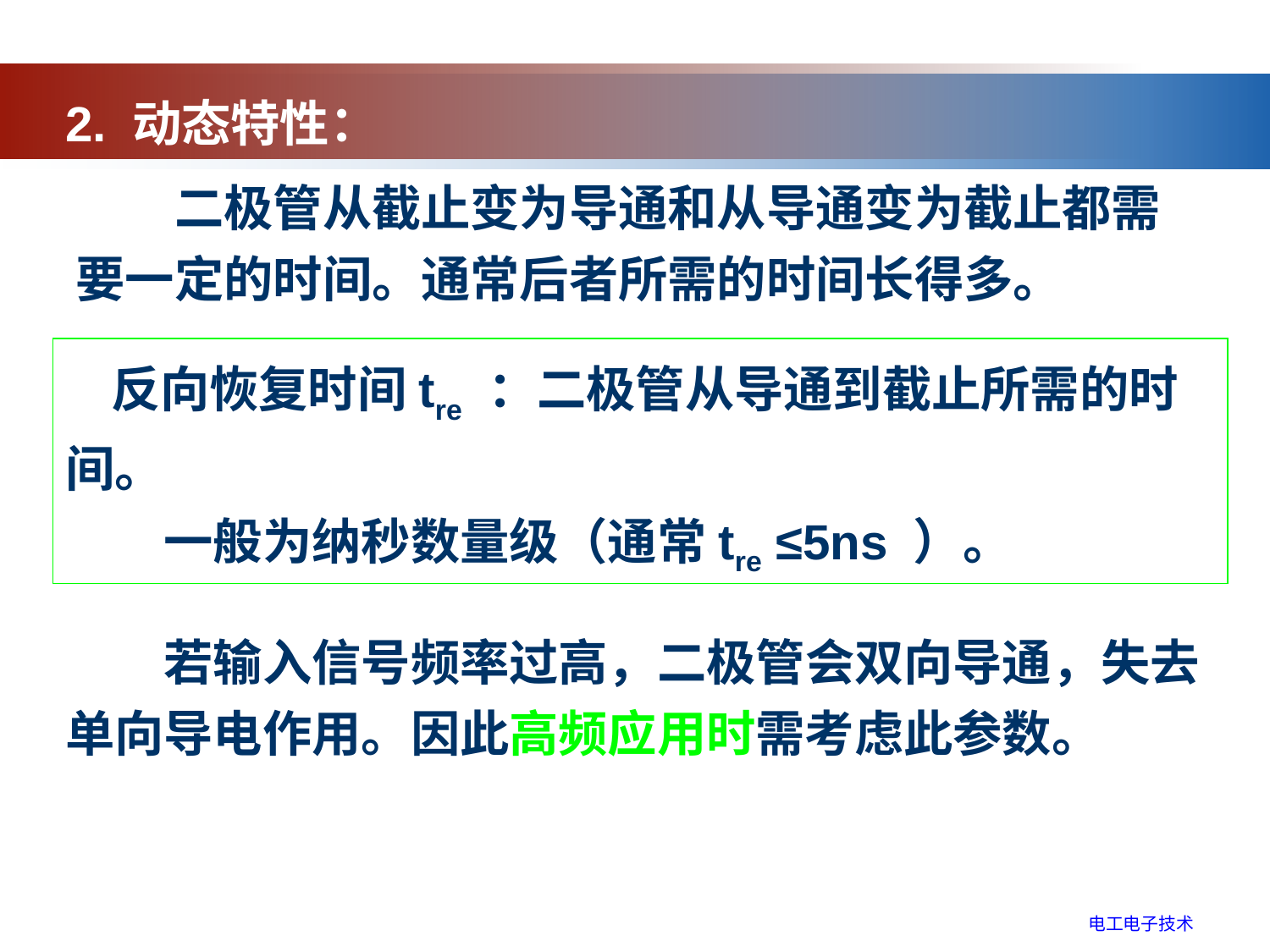

2. 动态特性：
　　二极管从截止变为导通和从导通变为截止都需要一定的时间。通常后者所需的时间长得多。
   反向恢复时间tre ：二极管从导通到截止所需的时间。
　　一般为纳秒数量级（通常tre ≤5ns ）。
　　若输入信号频率过高，二极管会双向导通，失去单向导电作用。因此高频应用时需考虑此参数。
电工电子技术
42